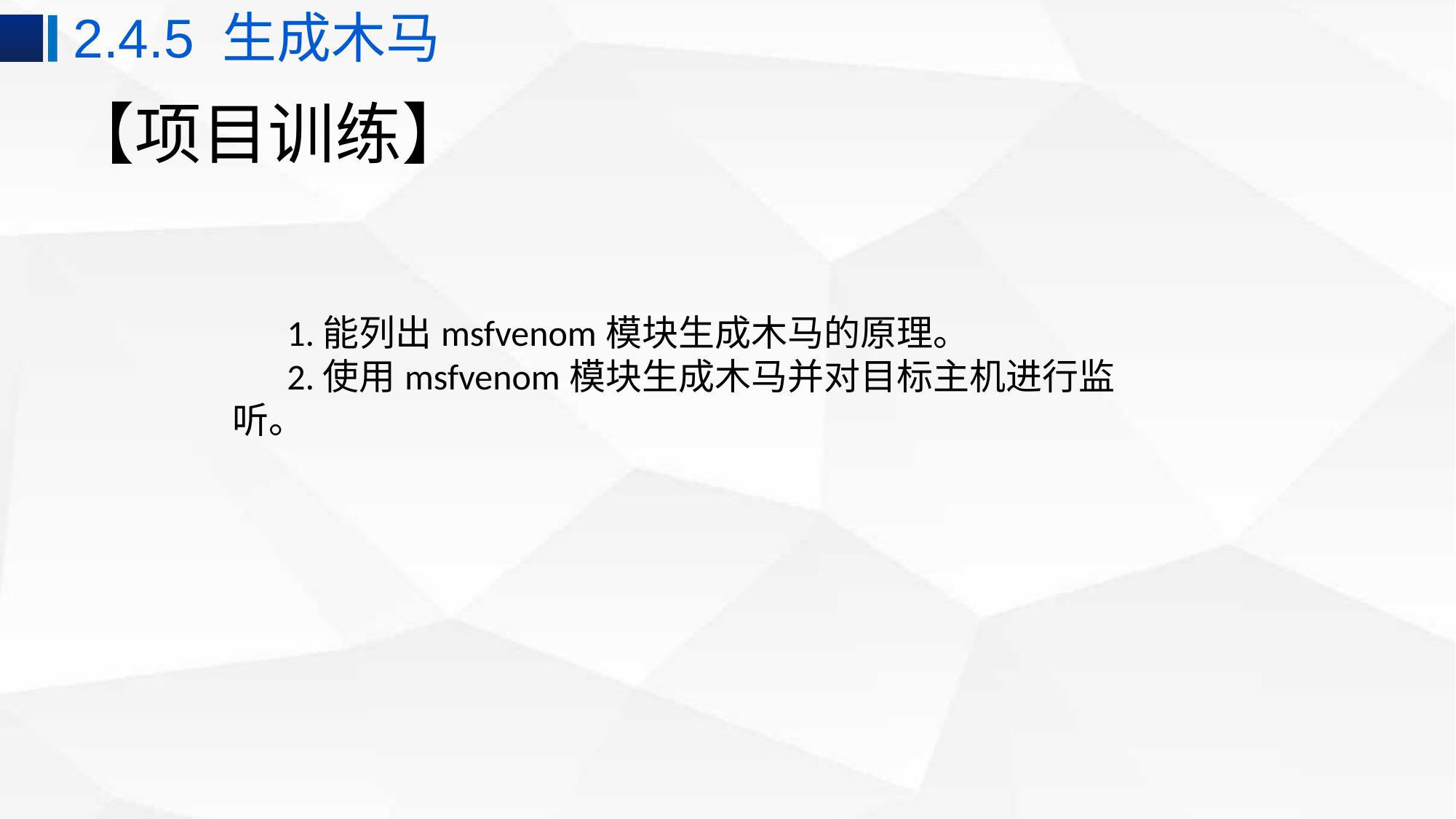

2.4.5 生成木马

# 【项目训练】
1.能列出msfvenom模块生成木马的原理。
2.使用msfvenom模块生成木马并对目标主机进行监听。